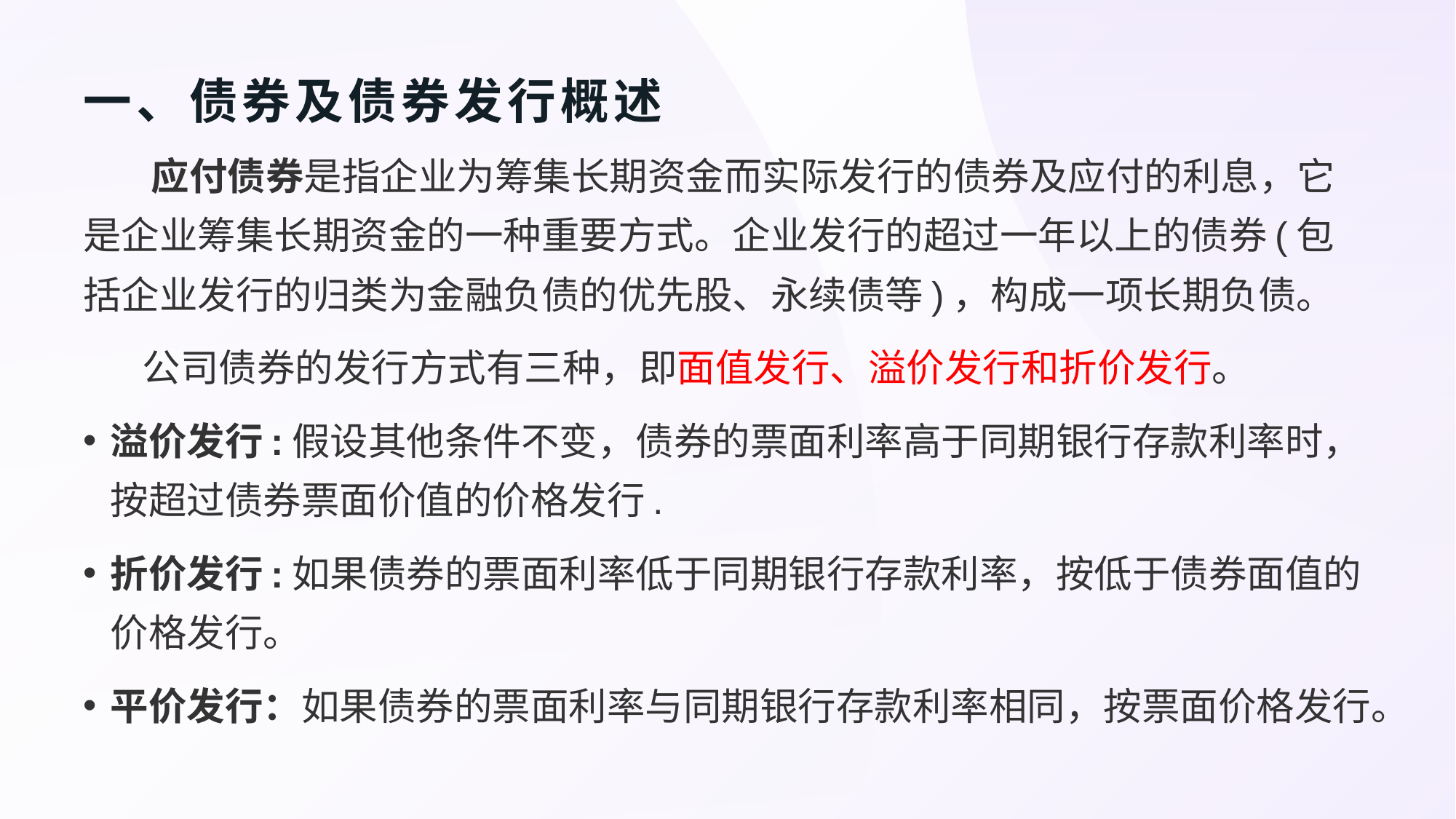

# 一、债券及债券发行概述
       应付债券是指企业为筹集长期资金而实际发行的债券及应付的利息，它是企业筹集长期资金的一种重要方式。企业发行的超过一年以上的债券(包括企业发行的归类为金融负债的优先股、永续债等)，构成一项长期负债。
      公司债券的发行方式有三种，即面值发行、溢价发行和折价发行。
溢价发行:假设其他条件不变，债券的票面利率高于同期银行存款利率时，按超过债券票面价值的价格发行.
折价发行:如果债券的票面利率低于同期银行存款利率，按低于债券面值的价格发行。
平价发行：如果债券的票面利率与同期银行存款利率相同，按票面价格发行。